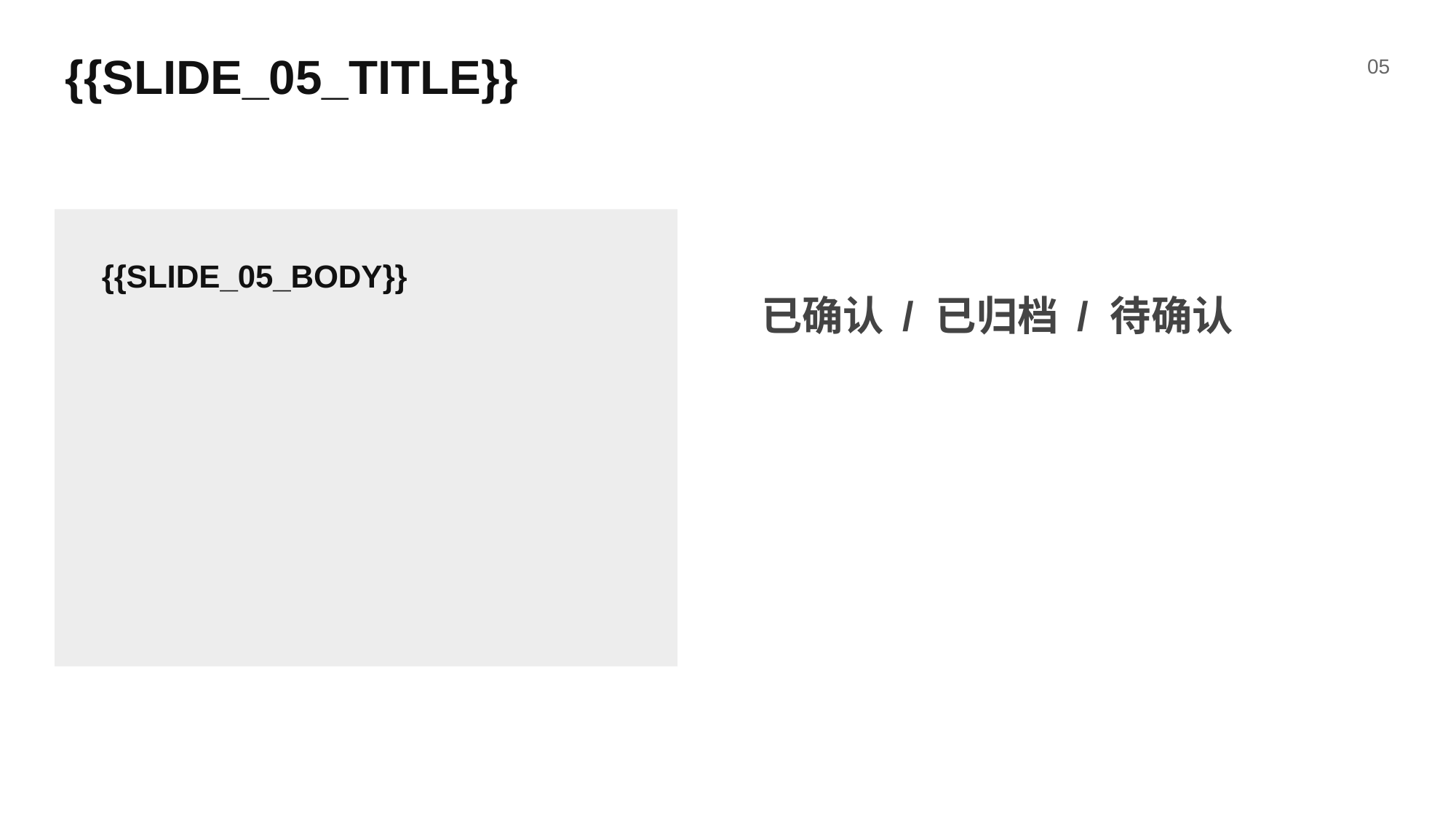

{{SLIDE_05_TITLE}}
05

{{SLIDE_05_BODY}}
已确认 / 已归档 / 待确认